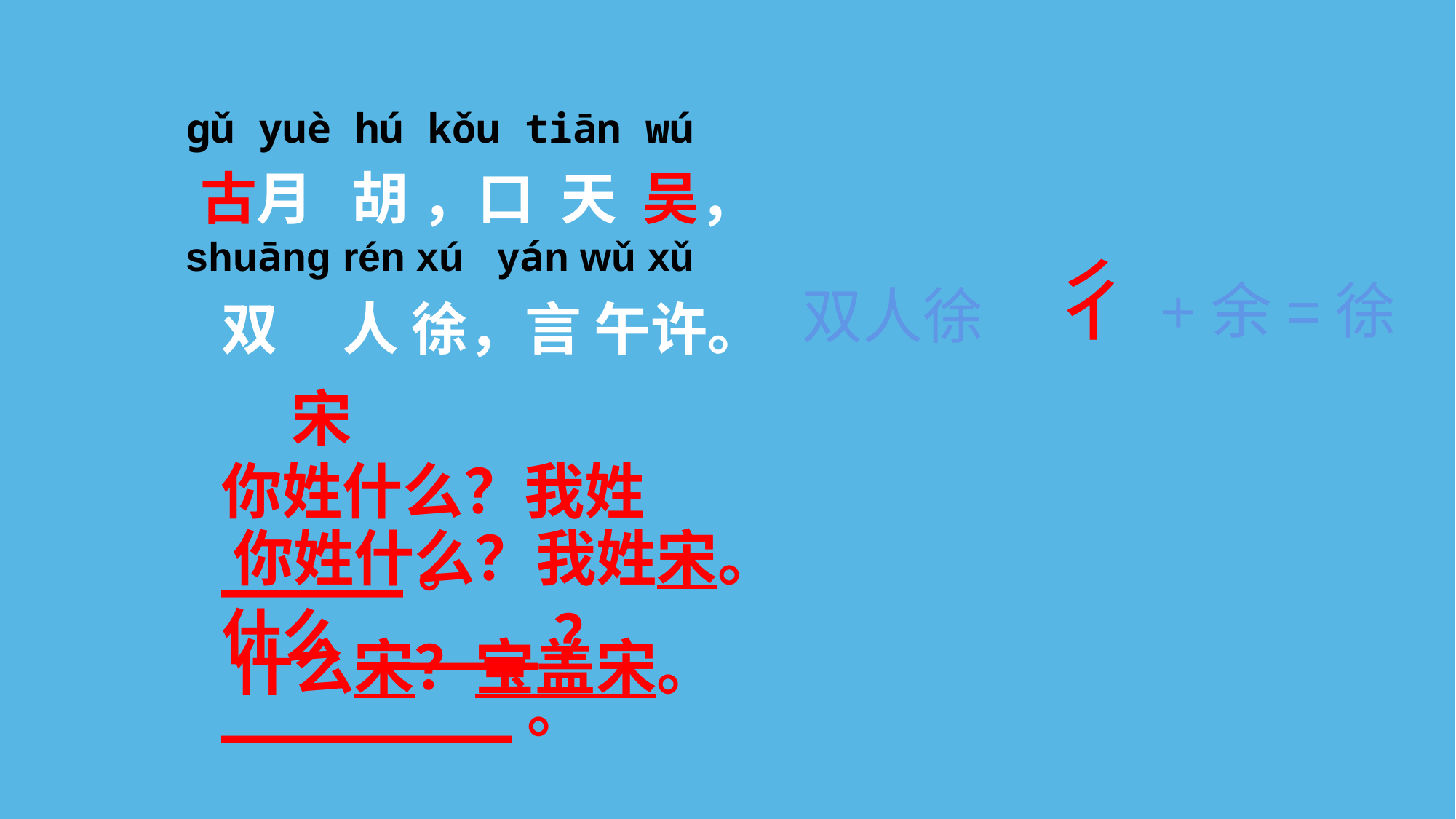

#
ɡǔ yuè hú kǒu tiān wú
古月   胡 ，口  天  吴，
shuānɡ rén xú   yán wǔ xǔ
双     人 徐，言 午许。

双人徐

彳+余=徐

    宋
你姓什么？我姓_____。
什么_____？________。
你姓什么？我姓宋。
什么宋？宝盖宋。